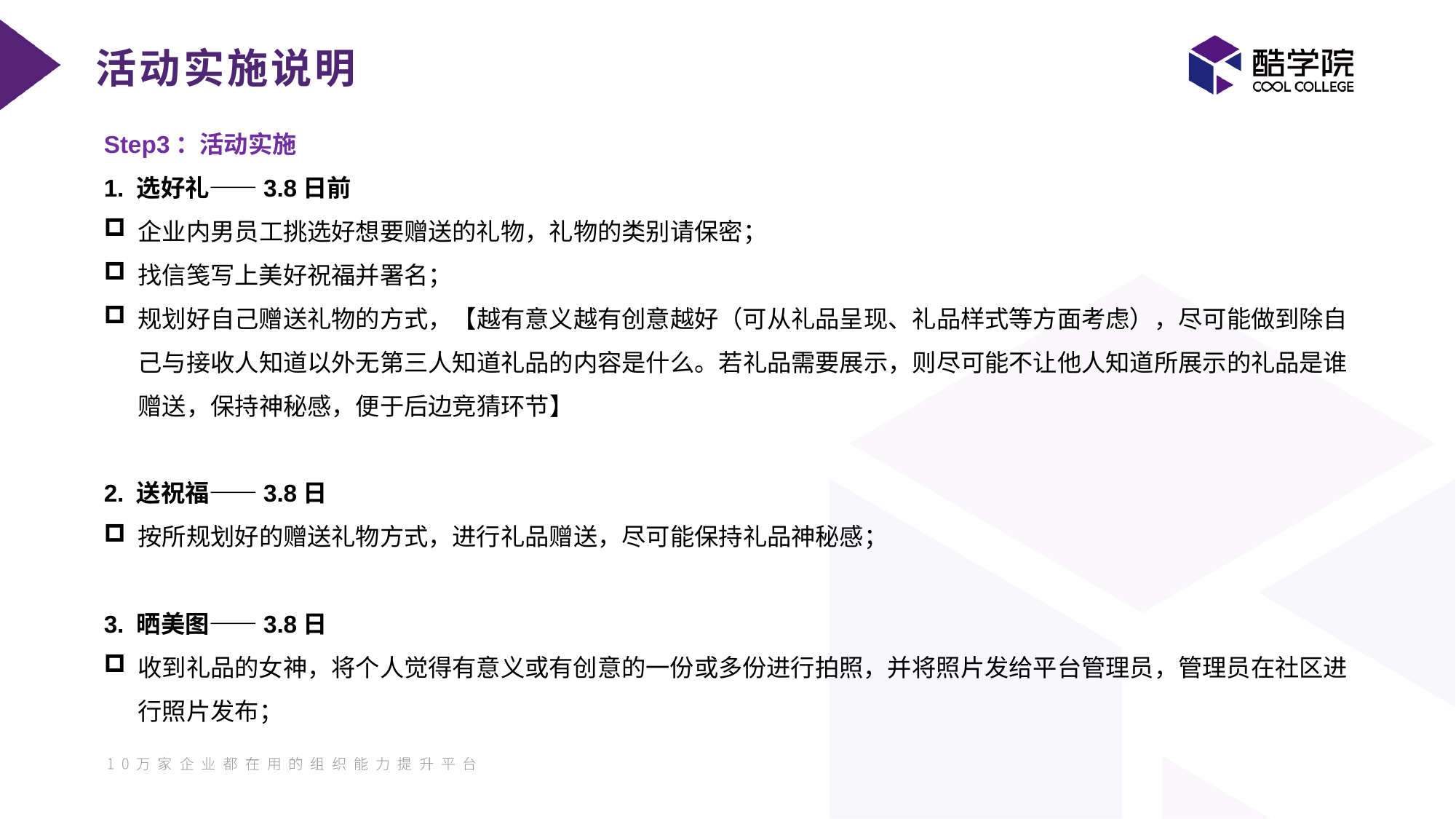

活动实施说明
Step3：活动实施
1. 选好礼——3.8日前
企业内男员工挑选好想要赠送的礼物，礼物的类别请保密；
找信笺写上美好祝福并署名；
规划好自己赠送礼物的方式，【越有意义越有创意越好（可从礼品呈现、礼品样式等方面考虑），尽可能做到除自己与接收人知道以外无第三人知道礼品的内容是什么。若礼品需要展示，则尽可能不让他人知道所展示的礼品是谁赠送，保持神秘感，便于后边竞猜环节】

2. 送祝福——3.8日
按所规划好的赠送礼物方式，进行礼品赠送，尽可能保持礼品神秘感；

3. 晒美图——3.8日
收到礼品的女神，将个人觉得有意义或有创意的一份或多份进行拍照，并将照片发给平台管理员，管理员在社区进行照片发布；